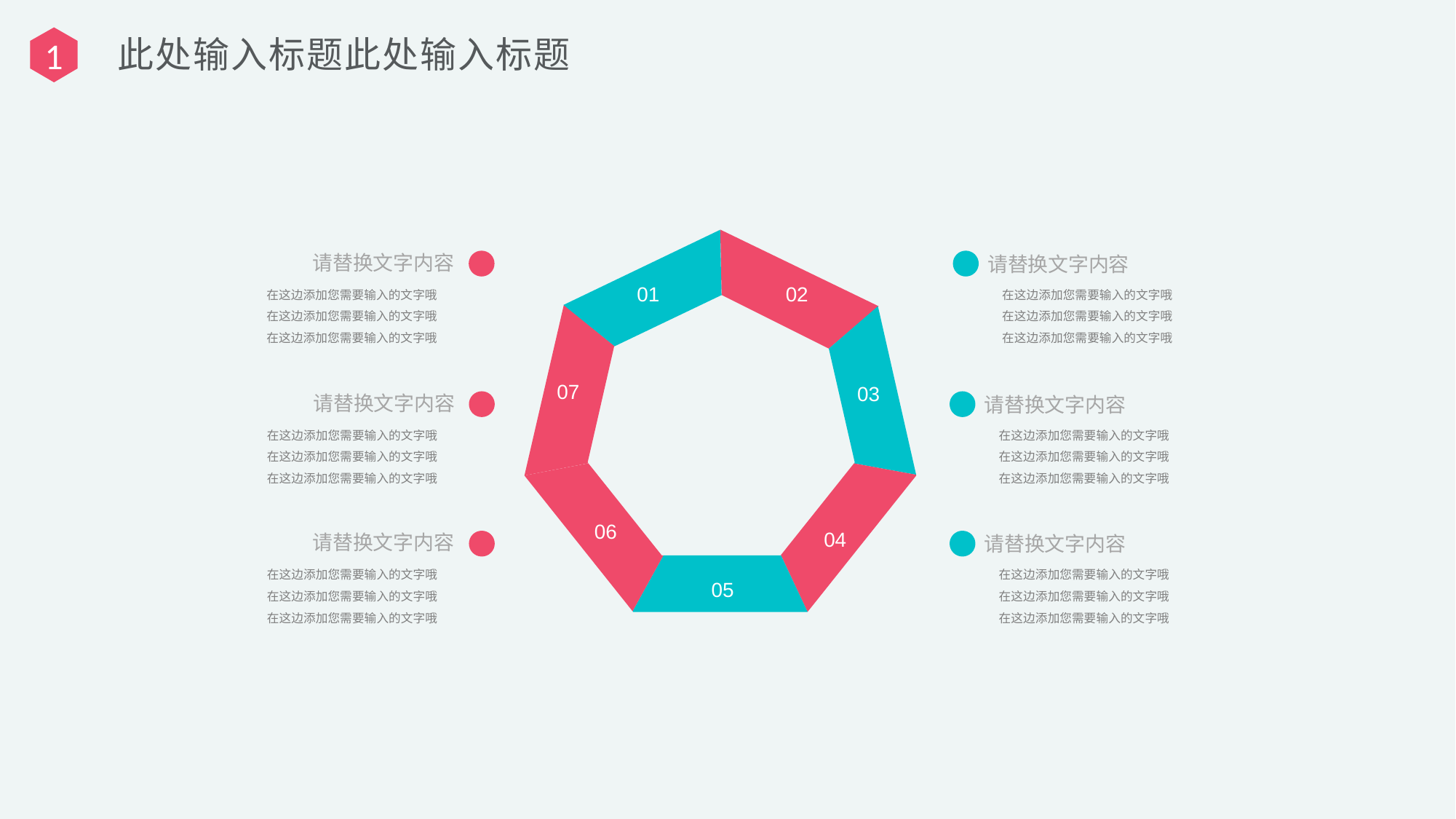

此处输入标题此处输入标题
1

请替换文字内容
请替换文字内容

02
01
在这边添加您需要输入的文字哦
在这边添加您需要输入的文字哦
在这边添加您需要输入的文字哦
在这边添加您需要输入的文字哦
在这边添加您需要输入的文字哦
在这边添加您需要输入的文字哦
07
03
请替换文字内容
请替换文字内容

在这边添加您需要输入的文字哦
在这边添加您需要输入的文字哦
在这边添加您需要输入的文字哦
在这边添加您需要输入的文字哦
在这边添加您需要输入的文字哦
在这边添加您需要输入的文字哦
06
04
请替换文字内容
请替换文字内容

在这边添加您需要输入的文字哦
在这边添加您需要输入的文字哦
在这边添加您需要输入的文字哦
在这边添加您需要输入的文字哦
在这边添加您需要输入的文字哦
在这边添加您需要输入的文字哦
05